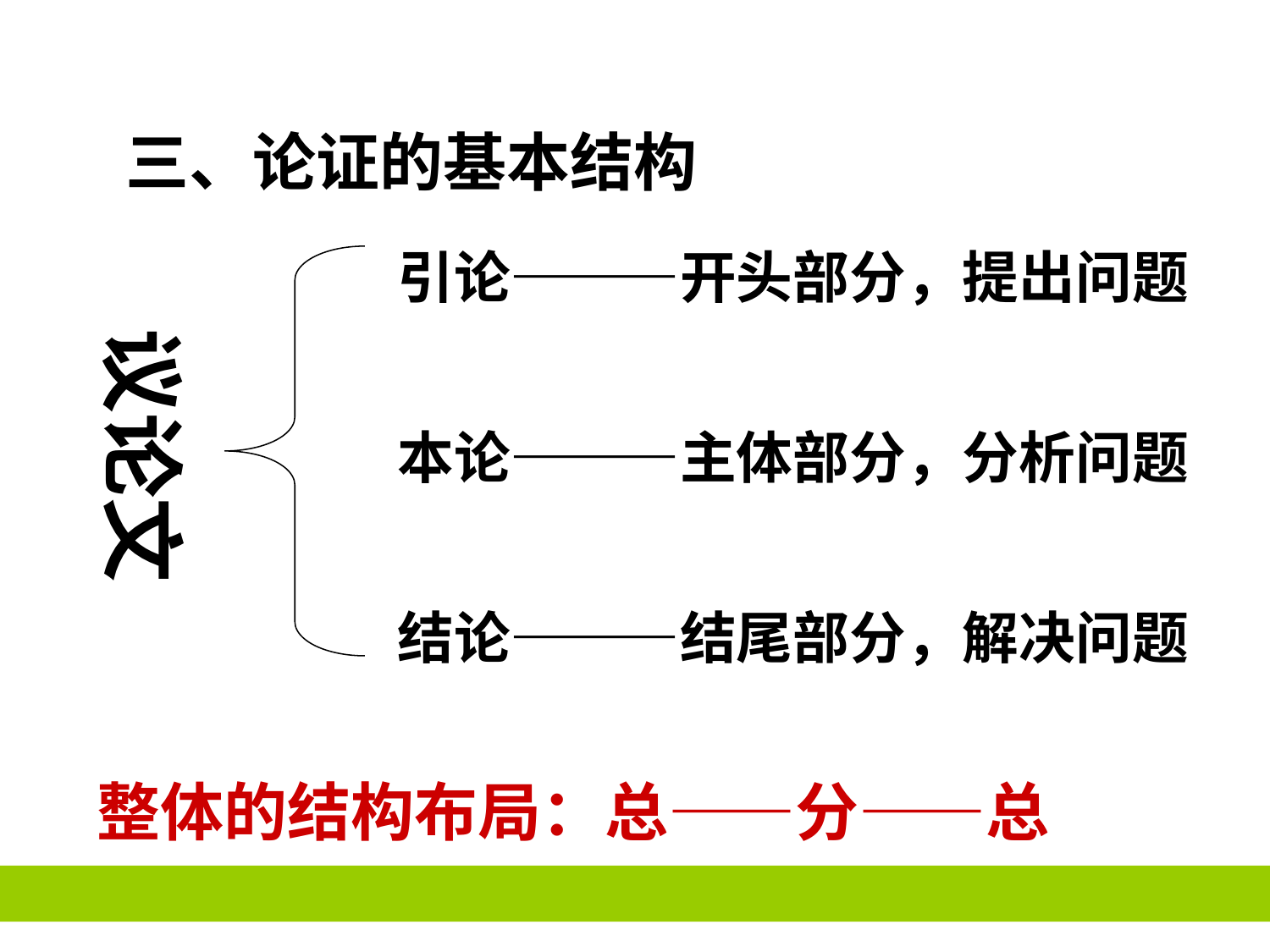

三、论证的基本结构

引论———开头部分，提出问题

议论文
本论———主体部分，分析问题
结论———结尾部分，解决问题
整体的结构布局：总——分——总